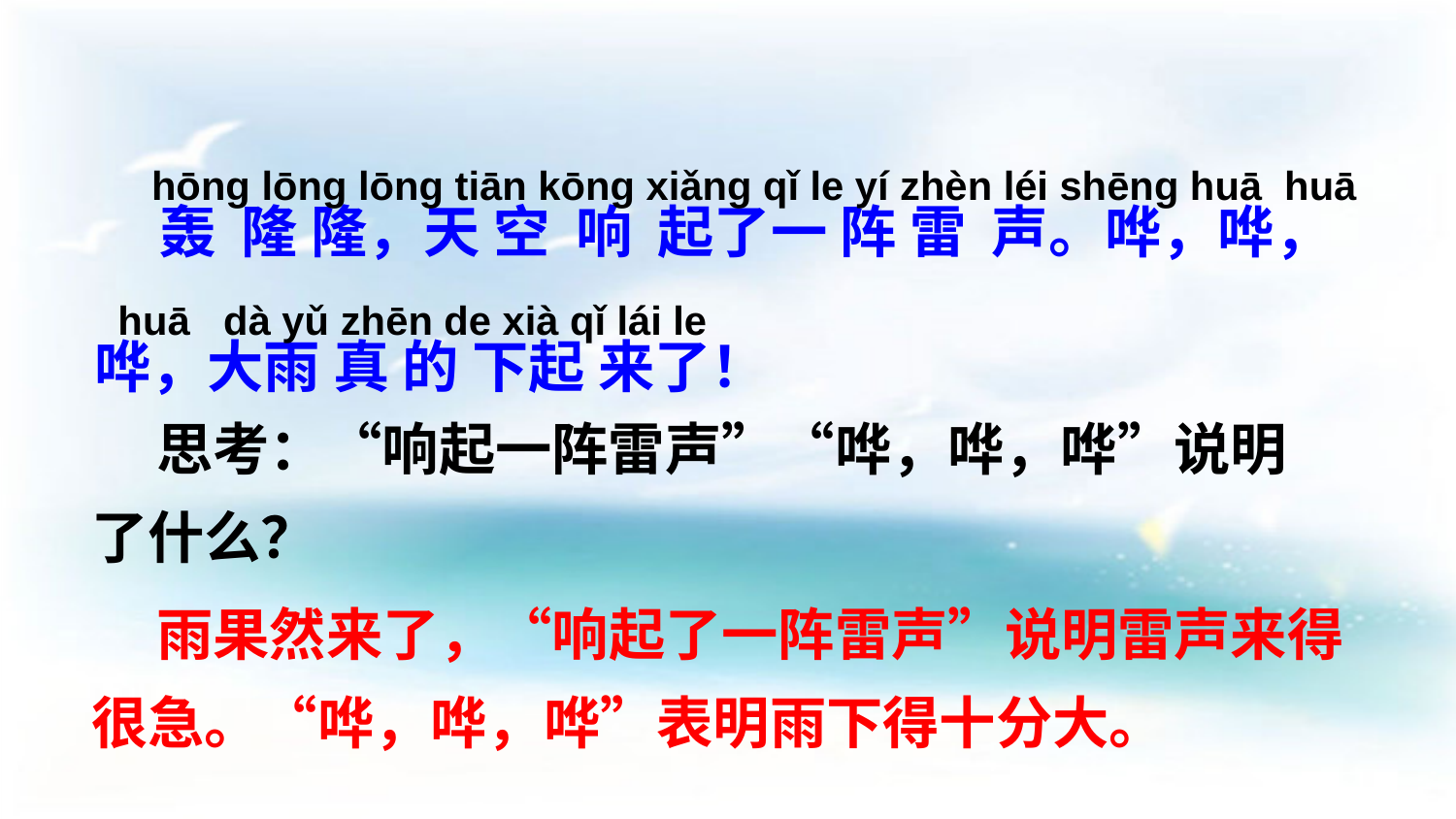

hōnɡ lōnɡ lōnɡ tiān kōnɡ xiǎnɡ qǐ le yí zhèn léi shēnɡ huā  huā   huā   dà yǔ zhēn de xià qǐ lái le
    轰  隆 隆，天 空  响  起了一 阵 雷  声。哗，哗，哗，大雨 真 的 下起 来了！
    思考：“响起一阵雷声”“哗，哗，哗”说明了什么？
    雨果然来了，“响起了一阵雷声”说明雷声来得很急。“哗，哗，哗”表明雨下得十分大。